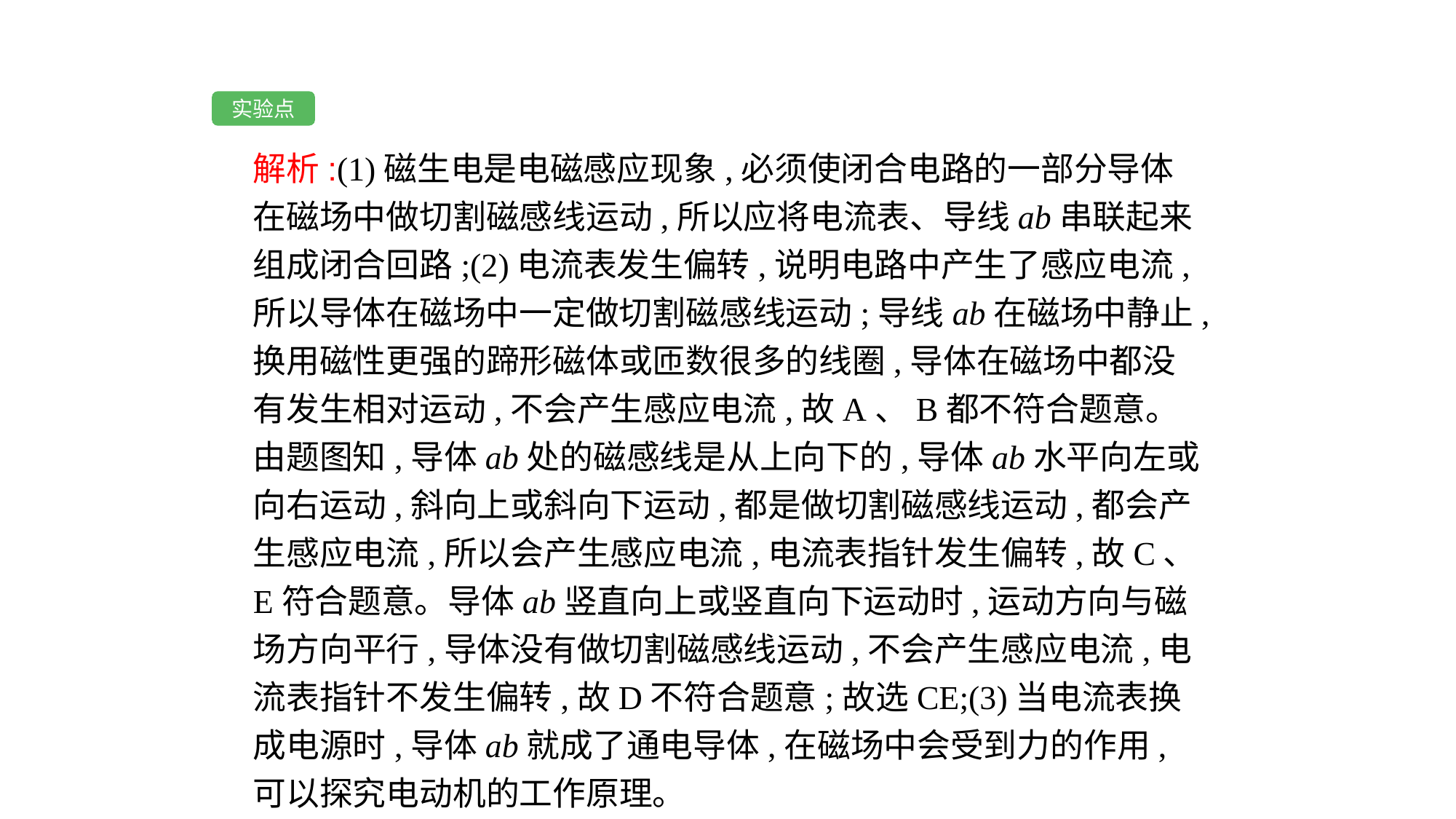

实验点
解析:(1)磁生电是电磁感应现象,必须使闭合电路的一部分导体在磁场中做切割磁感线运动,所以应将电流表、导线ab串联起来组成闭合回路;(2)电流表发生偏转,说明电路中产生了感应电流,所以导体在磁场中一定做切割磁感线运动;导线ab在磁场中静止,换用磁性更强的蹄形磁体或匝数很多的线圈,导体在磁场中都没有发生相对运动,不会产生感应电流,故A、B都不符合题意。由题图知,导体ab处的磁感线是从上向下的,导体ab水平向左或向右运动,斜向上或斜向下运动,都是做切割磁感线运动,都会产生感应电流,所以会产生感应电流,电流表指针发生偏转,故C、E符合题意。导体ab竖直向上或竖直向下运动时,运动方向与磁场方向平行,导体没有做切割磁感线运动,不会产生感应电流,电流表指针不发生偏转,故D不符合题意;故选CE;(3)当电流表换成电源时,导体ab就成了通电导体,在磁场中会受到力的作用,可以探究电动机的工作原理。